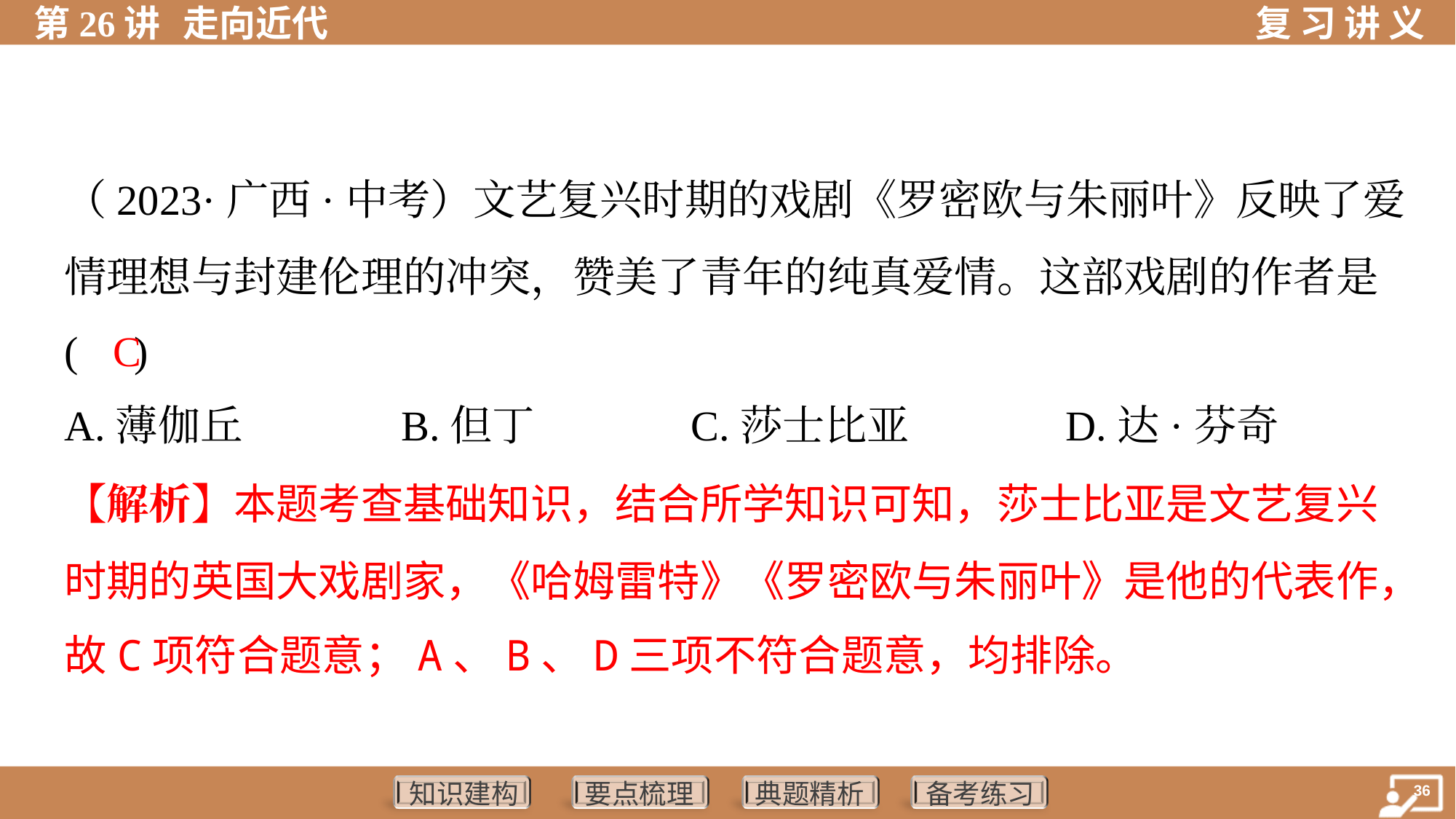

（2023·广西·中考）文艺复兴时期的戏剧《罗密欧与朱丽叶》反映了爱
情理想与封建伦理的冲突，赞美了青年的纯真爱情。这部戏剧的作者是
(     )
C
A.薄伽丘	B.但丁	C.莎士比亚	D.达·芬奇
【解析】本题考查基础知识，结合所学知识可知，莎士比亚是文艺复兴
时期的英国大戏剧家，《哈姆雷特》《罗密欧与朱丽叶》是他的代表作，
故C项符合题意；A、B、D三项不符合题意，均排除。